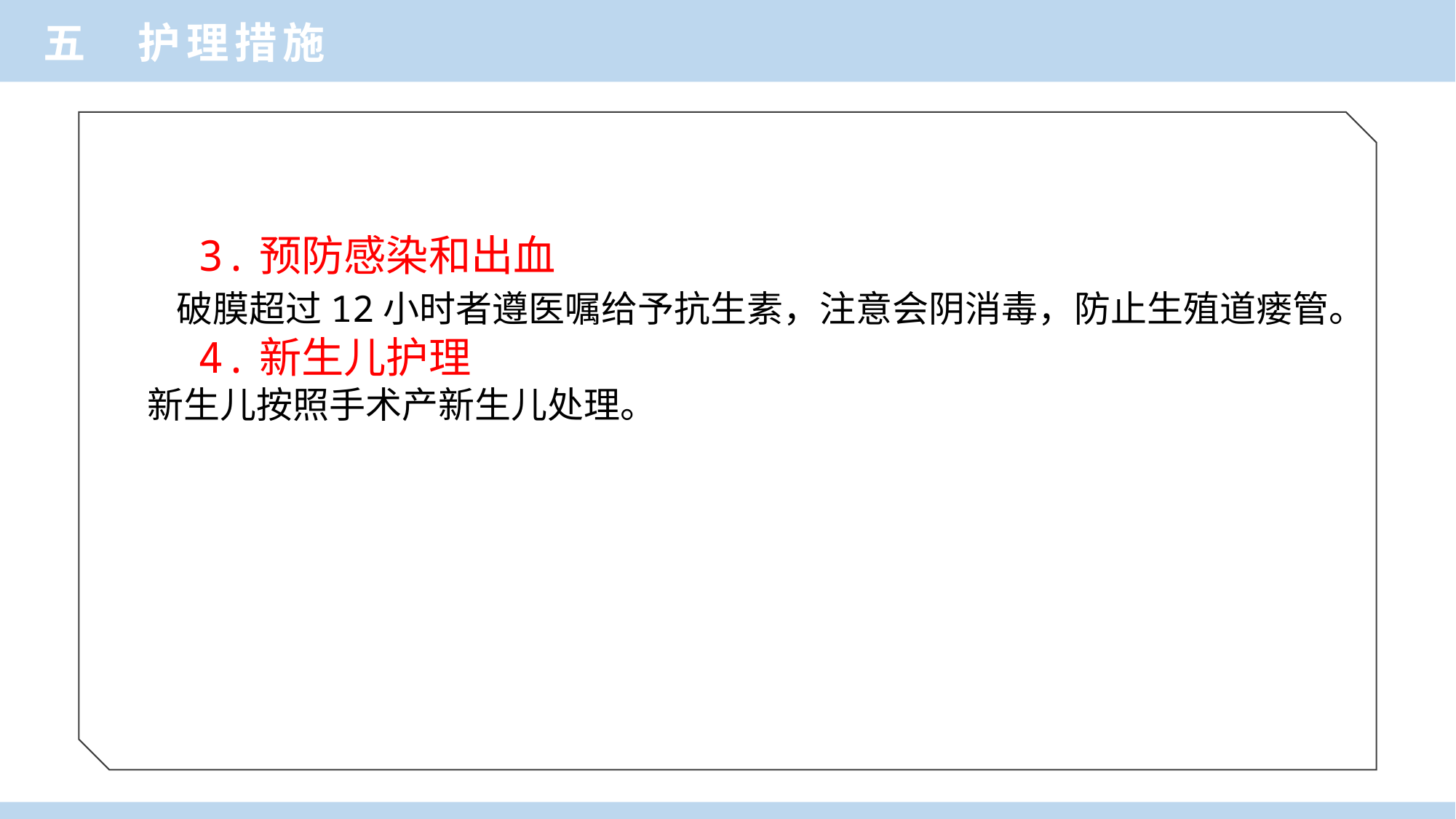

五   护理措施

  3.预防感染和出血
  破膜超过12小时者遵医嘱给予抗生素，注意会阴消毒，防止生殖道瘘管。
  4.新生儿护理
新生儿按照手术产新生儿处理。